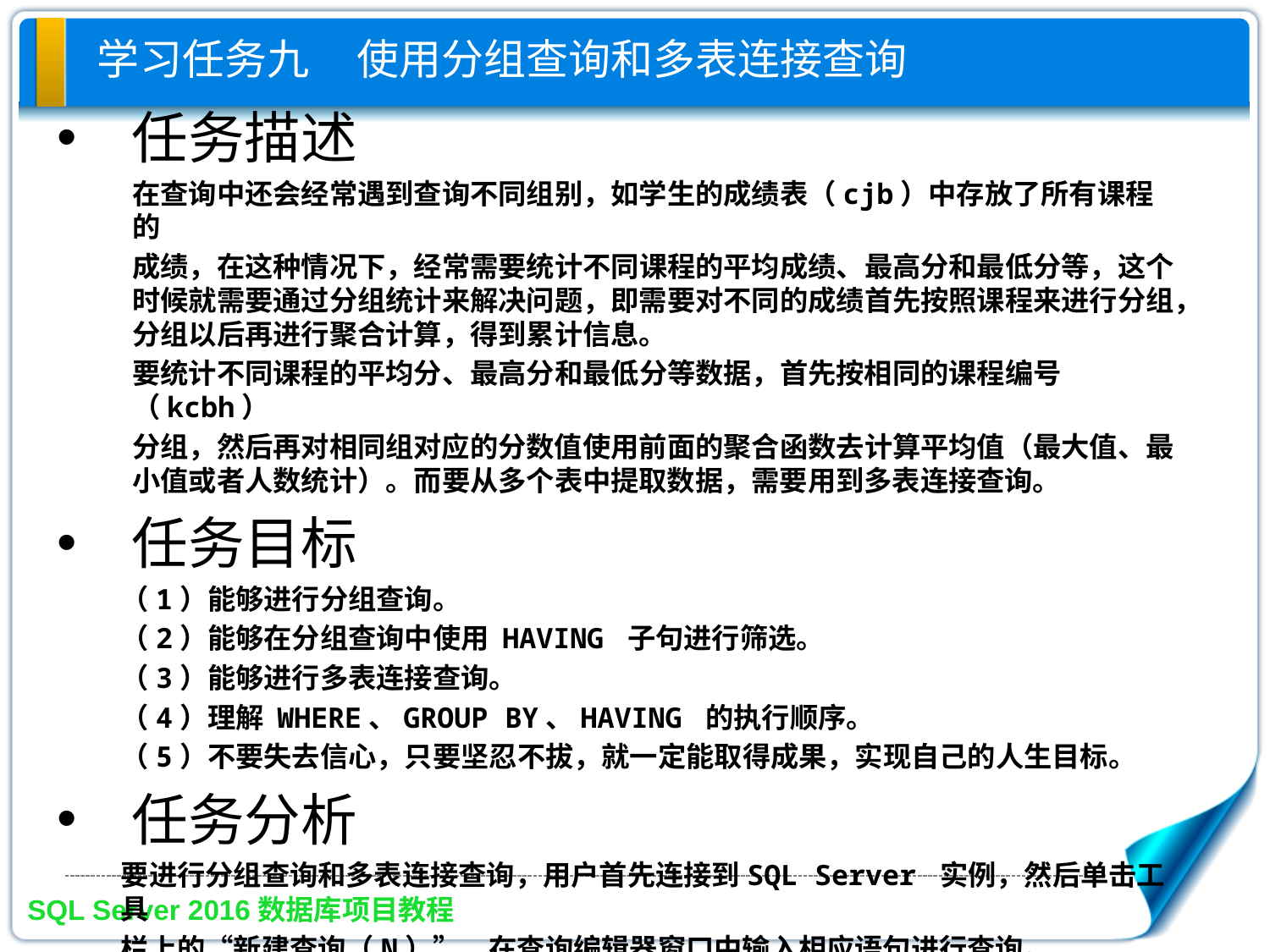

# 学习任务九     使用分组查询和多表连接查询
任务描述
在查询中还会经常遇到查询不同组别，如学生的成绩表（cjb）中存放了所有课程的
成绩，在这种情况下，经常需要统计不同课程的平均成绩、最高分和最低分等，这个时候就需要通过分组统计来解决问题，即需要对不同的成绩首先按照课程来进行分组，分组以后再进行聚合计算，得到累计信息。
要统计不同课程的平均分、最高分和最低分等数据，首先按相同的课程编号（kcbh）
分组，然后再对相同组对应的分数值使用前面的聚合函数去计算平均值（最大值、最小值或者人数统计）。而要从多个表中提取数据，需要用到多表连接查询。
任务目标
（1）能够进行分组查询。
（2）能够在分组查询中使用 HAVING 子句进行筛选。
（3）能够进行多表连接查询。
（4）理解 WHERE、GROUP BY、HAVING 的执行顺序。
（5）不要失去信心，只要坚忍不拔，就一定能取得成果，实现自己的人生目标。
任务分析
要进行分组查询和多表连接查询，用户首先连接到SQL Server 实例，然后单击工具
栏上的“新建查询（N）”，在查询编辑器窗口中输入相应语句进行查询。